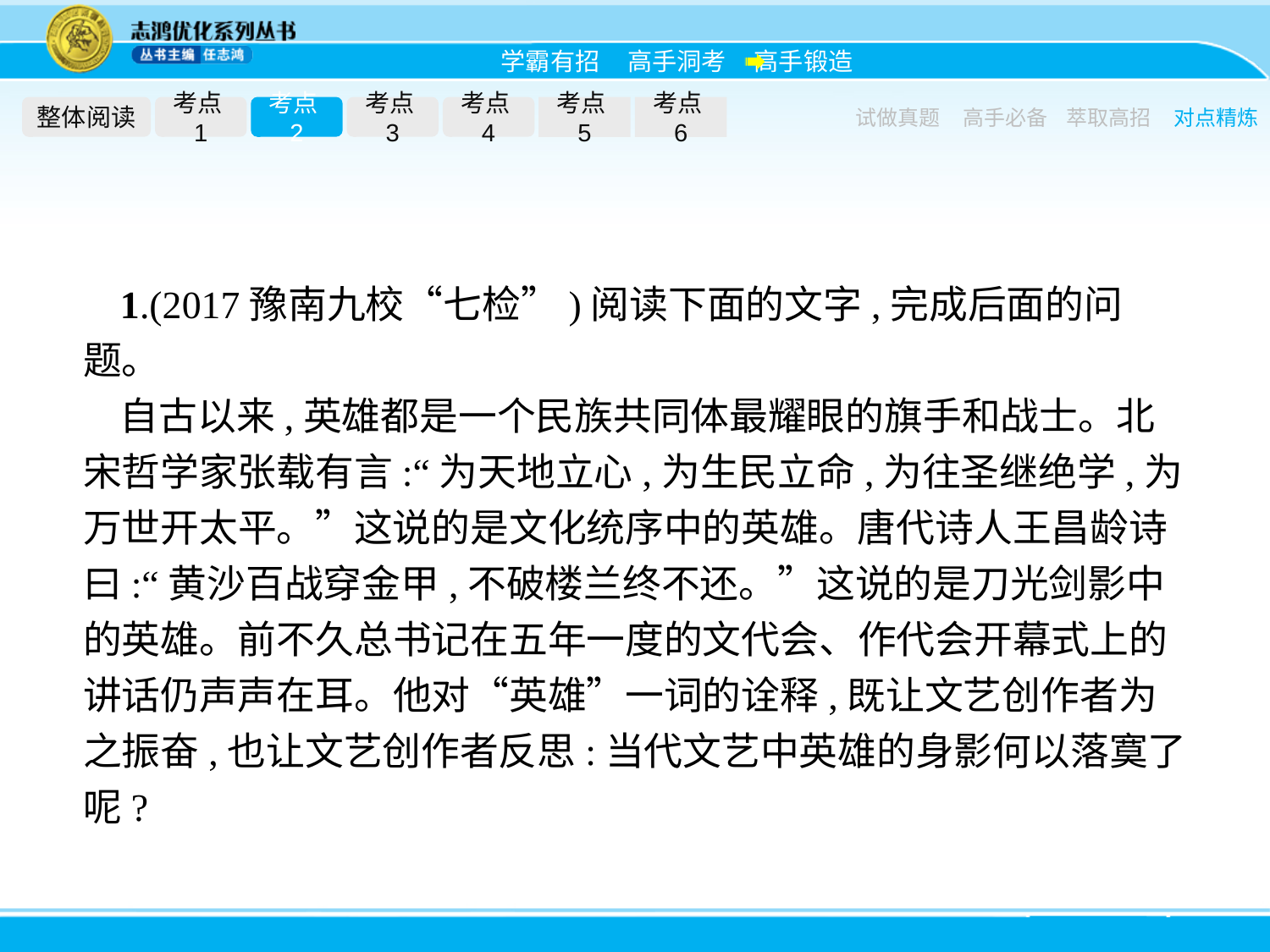

整体阅读
考点1
考点2
考点3
考点4
考点5
考点6
试做真题
高手必备
萃取高招
对点精炼
1.(2017豫南九校“七检”)阅读下面的文字,完成后面的问题。
自古以来,英雄都是一个民族共同体最耀眼的旗手和战士。北宋哲学家张载有言:“为天地立心,为生民立命,为往圣继绝学,为万世开太平。”这说的是文化统序中的英雄。唐代诗人王昌龄诗曰:“黄沙百战穿金甲,不破楼兰终不还。”这说的是刀光剑影中的英雄。前不久总书记在五年一度的文代会、作代会开幕式上的讲话仍声声在耳。他对“英雄”一词的诠释,既让文艺创作者为之振奋,也让文艺创作者反思:当代文艺中英雄的身影何以落寞了呢?